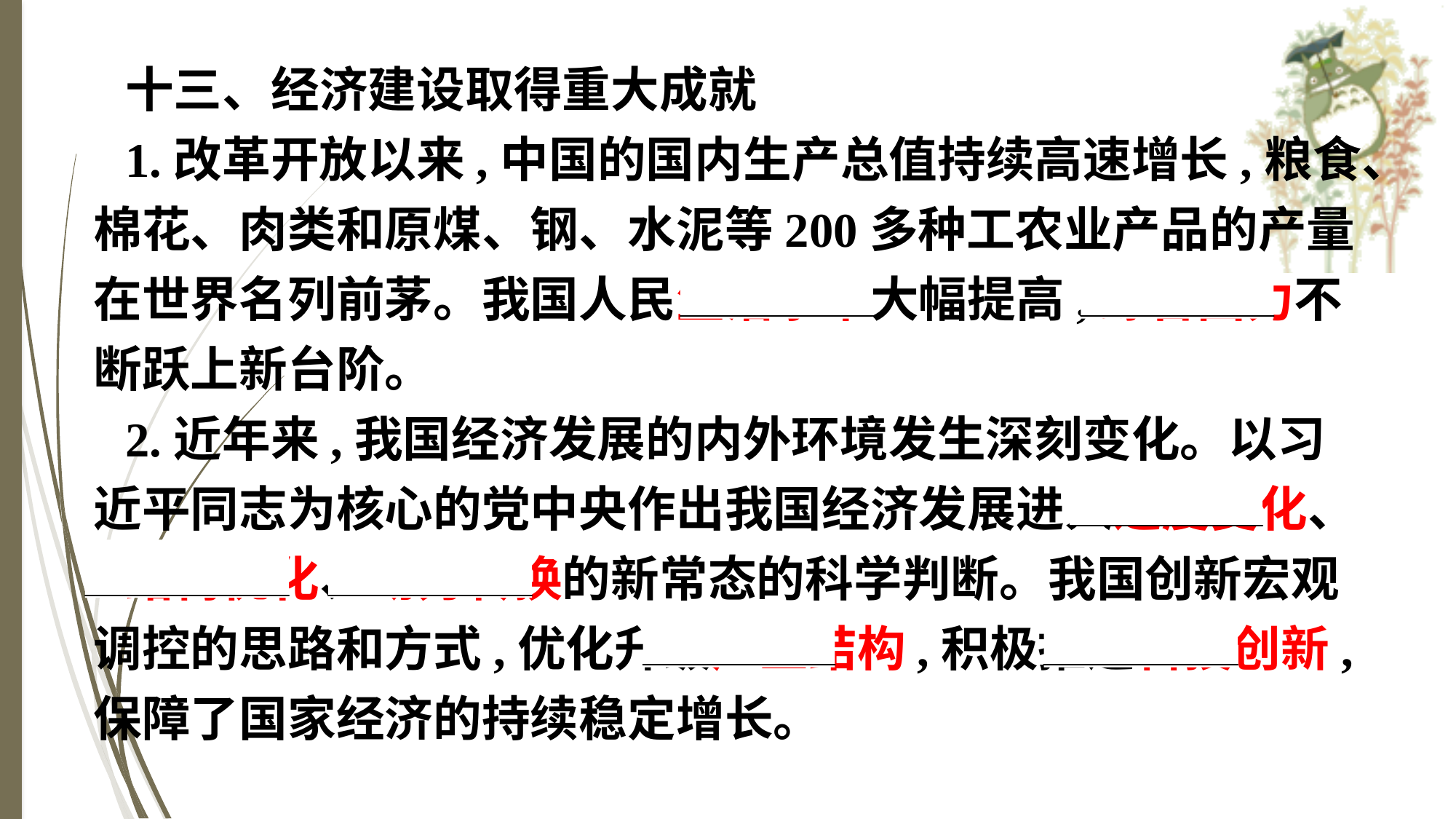

十三、经济建设取得重大成就
1.改革开放以来,中国的国内生产总值持续高速增长,粮食、棉花、肉类和原煤、钢、水泥等200多种工农业产品的产量在世界名列前茅。我国人民生活水平大幅提高,综合国力不断跃上新台阶。
2.近年来,我国经济发展的内外环境发生深刻变化。以习近平同志为核心的党中央作出我国经济发展进入速度变化、
结构优化、动力转换的新常态的科学判断。我国创新宏观调控的思路和方式,优化升级产业结构,积极推进科技创新,保障了国家经济的持续稳定增长。